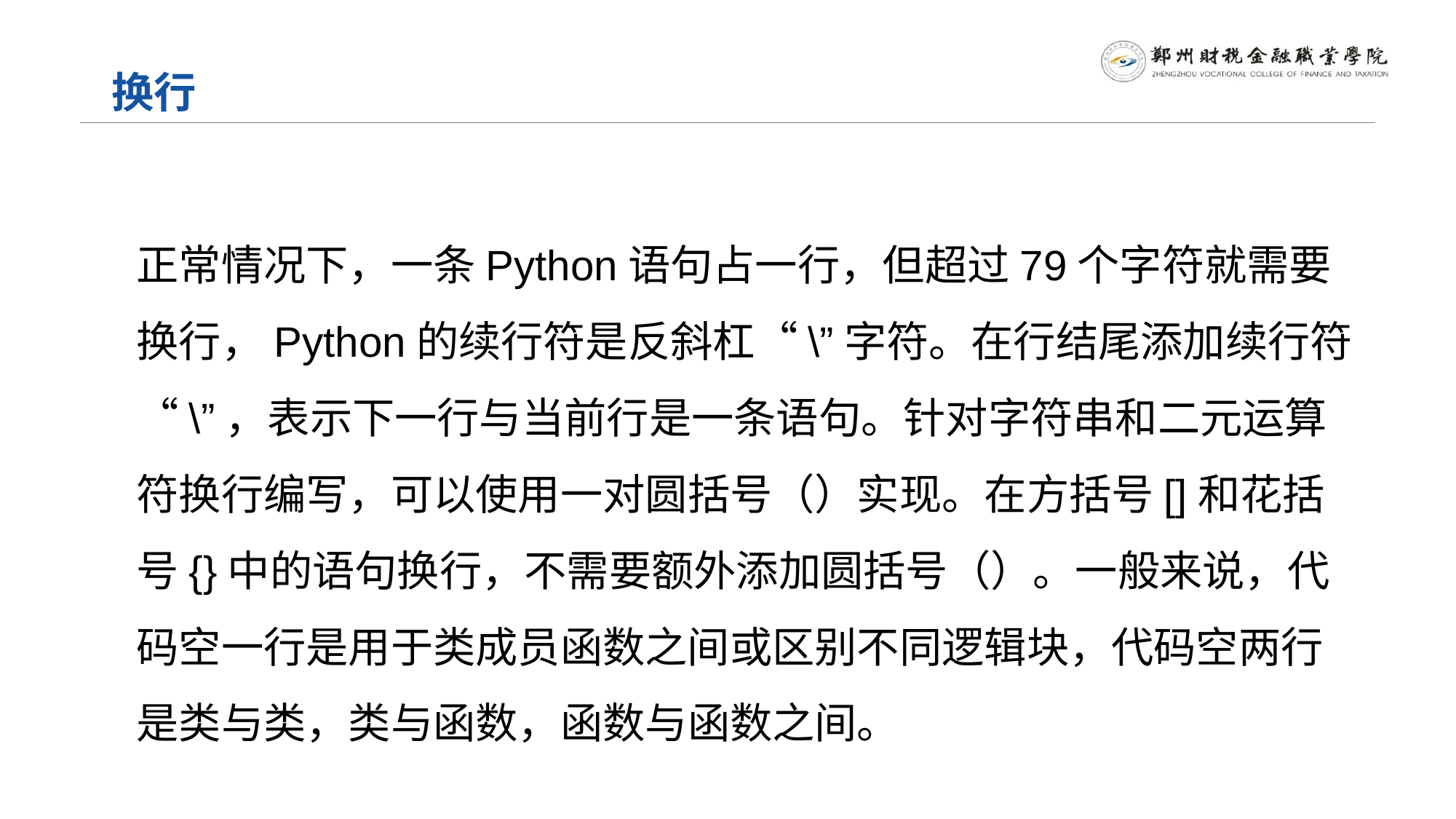

换行
正常情况下，一条Python语句占一行，但超过79个字符就需要换行，Python的续行符是反斜杠“\”字符。在行结尾添加续行符“\”，表示下一行与当前行是一条语句。针对字符串和二元运算符换行编写，可以使用一对圆括号（）实现。在方括号[]和花括号{}中的语句换行，不需要额外添加圆括号（）。一般来说，代码空一行是用于类成员函数之间或区别不同逻辑块，代码空两行是类与类，类与函数，函数与函数之间。